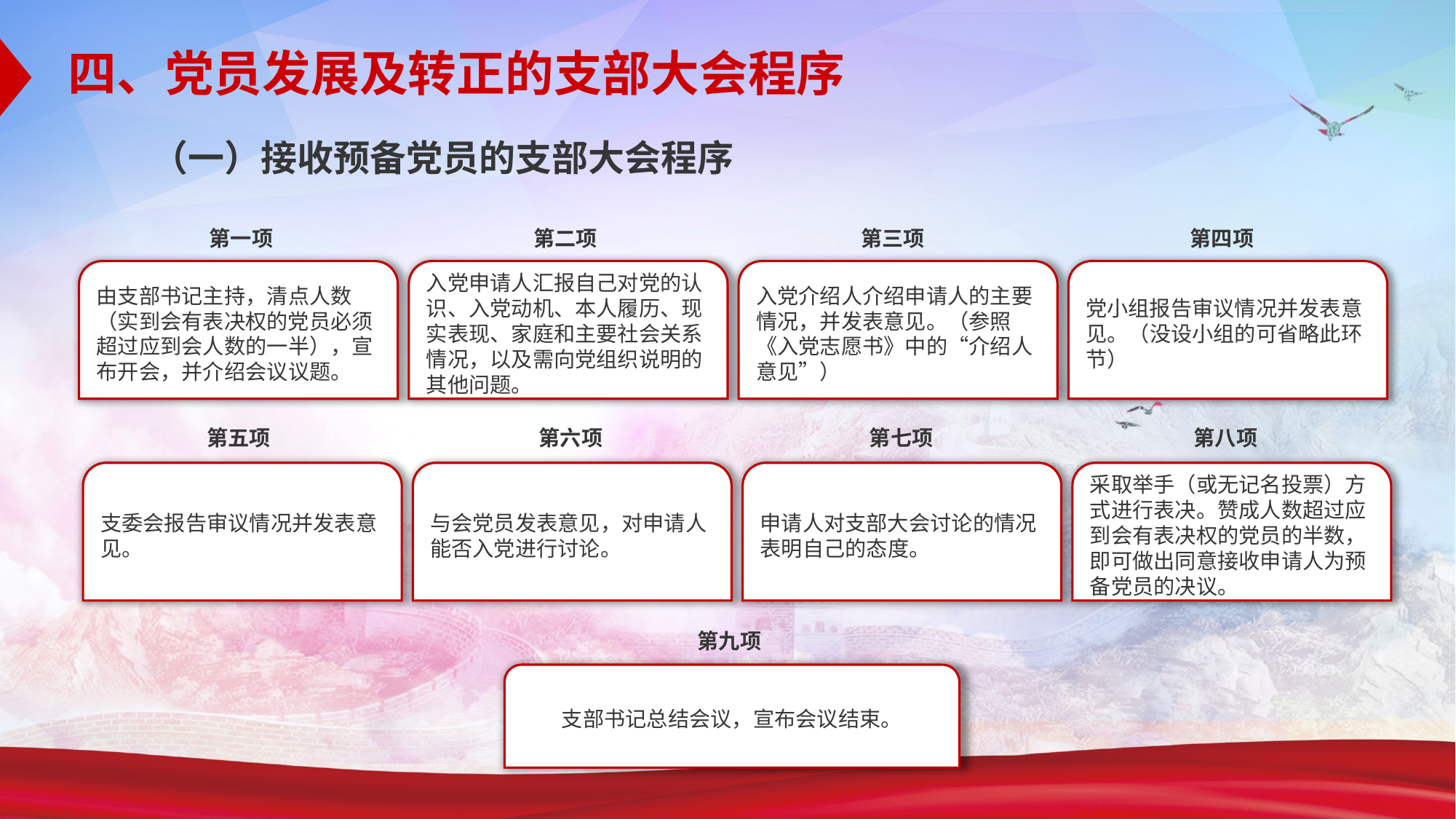

四、党员发展及转正的支部大会程序

（一）接收预备党员的支部大会程序
第一项
第二项
第三项
第四项
由支部书记主持，清点人数（实到会有表决权的党员必须超过应到会人数的一半），宣布开会，并介绍会议议题。
入党申请人汇报自己对党的认识、入党动机、本人履历、现实表现、家庭和主要社会关系情况，以及需向党组织说明的其他问题。
入党介绍人介绍申请人的主要情况，并发表意见。（参照《入党志愿书》中的“介绍人意见”）
党小组报告审议情况并发表意见。（没设小组的可省略此环节）
第五项
第六项
第七项
第八项
支委会报告审议情况并发表意见。
与会党员发表意见，对申请人能否入党进行讨论。
申请人对支部大会讨论的情况表明自己的态度。
采取举手（或无记名投票）方式进行表决。赞成人数超过应到会有表决权的党员的半数，即可做出同意接收申请人为预备党员的决议。
第九项
支部书记总结会议，宣布会议结束。